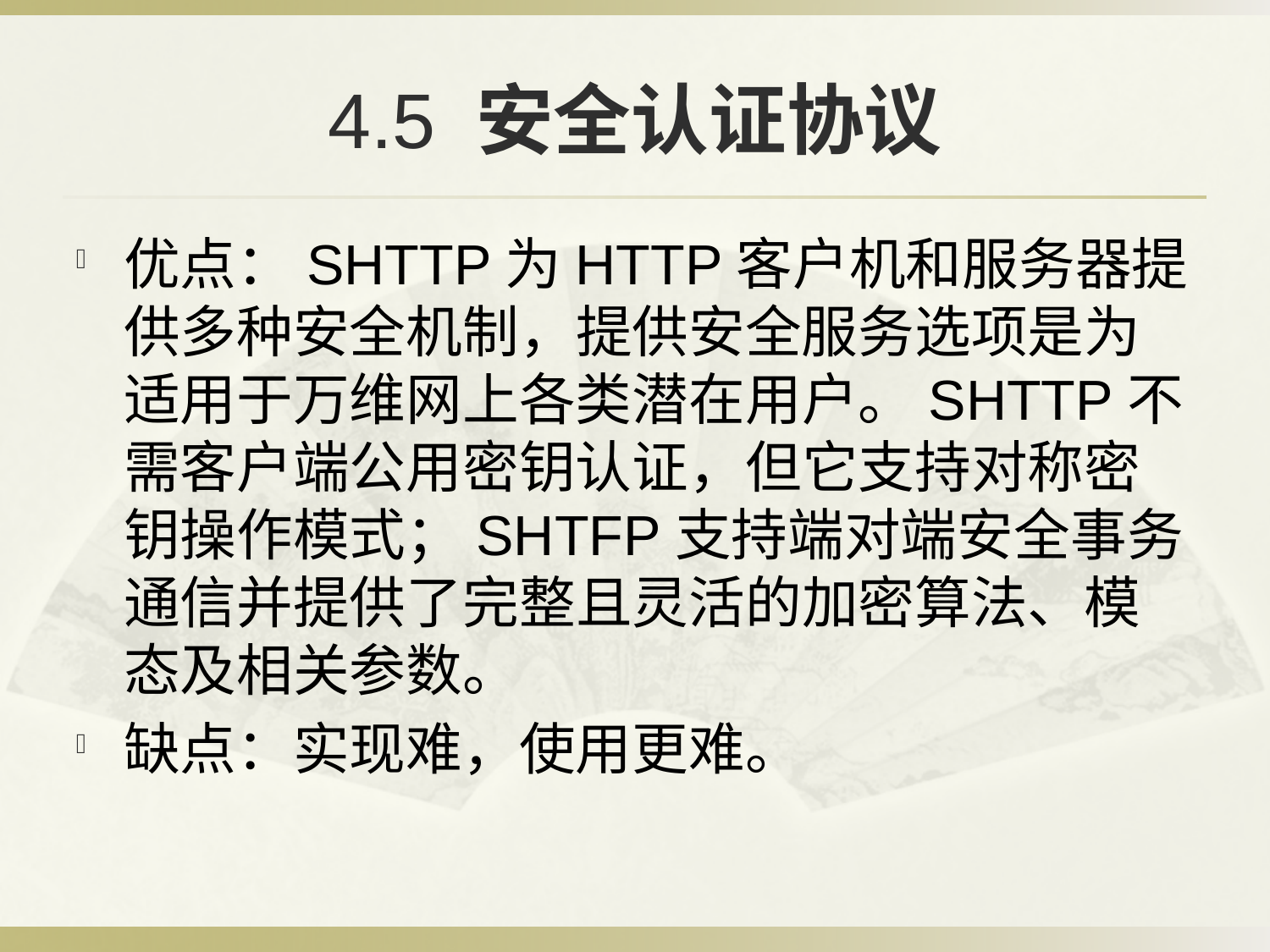

# 4.5 安全认证协议
优点：SHTTP为HTTP客户机和服务器提供多种安全机制，提供安全服务选项是为适用于万维网上各类潜在用户。SHTTP不需客户端公用密钥认证，但它支持对称密钥操作模式；SHTFP支持端对端安全事务通信并提供了完整且灵活的加密算法、模态及相关参数。
缺点：实现难，使用更难。